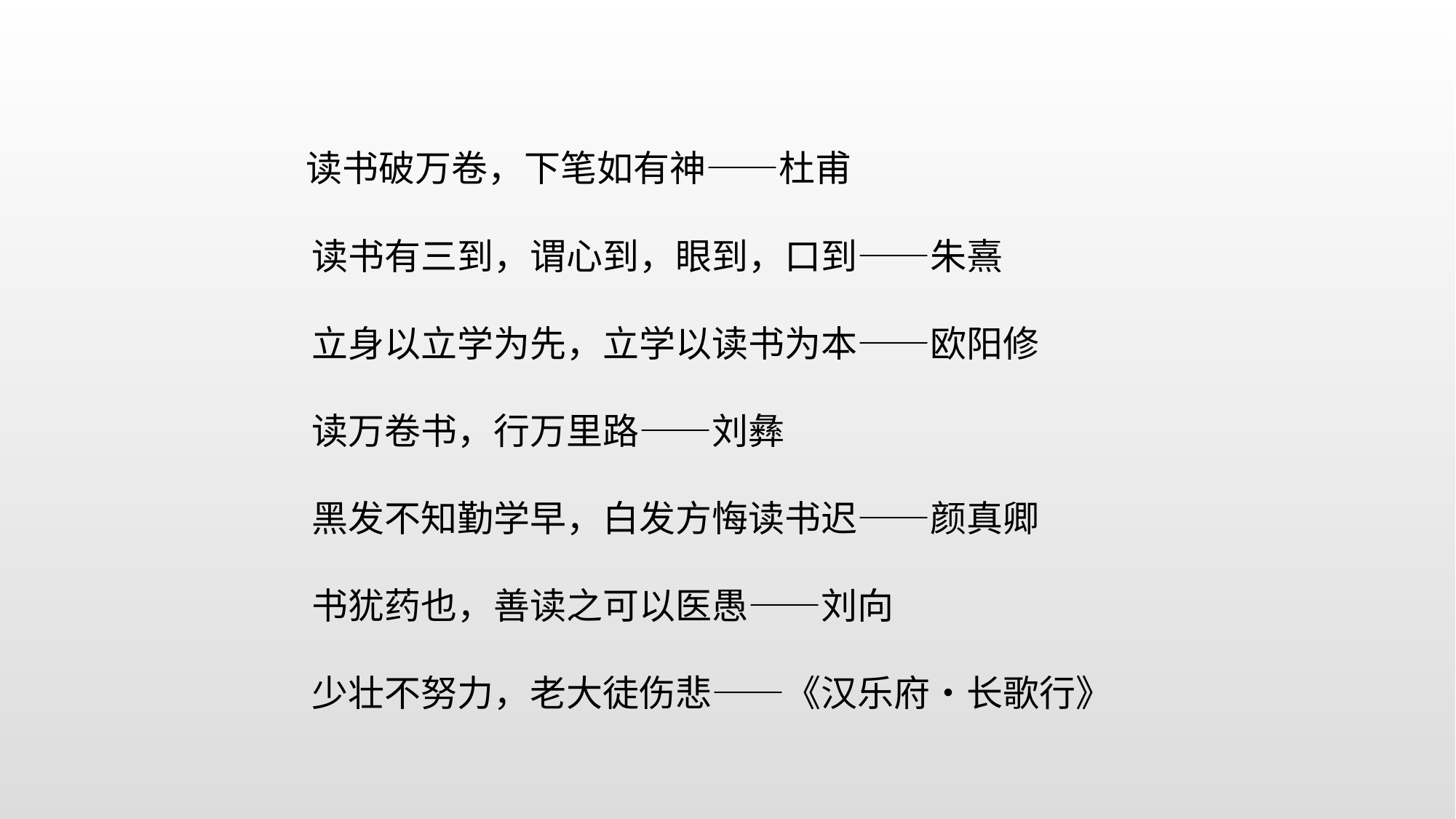

读书破万卷，下笔如有神——杜甫

　　读书有三到，谓心到，眼到，口到——朱熹

　　立身以立学为先，立学以读书为本——欧阳修

　　读万卷书，行万里路——刘彝

　　黑发不知勤学早，白发方悔读书迟——颜真卿

　　书犹药也，善读之可以医愚——刘向

　　少壮不努力，老大徒伤悲——《汉乐府•长歌行》